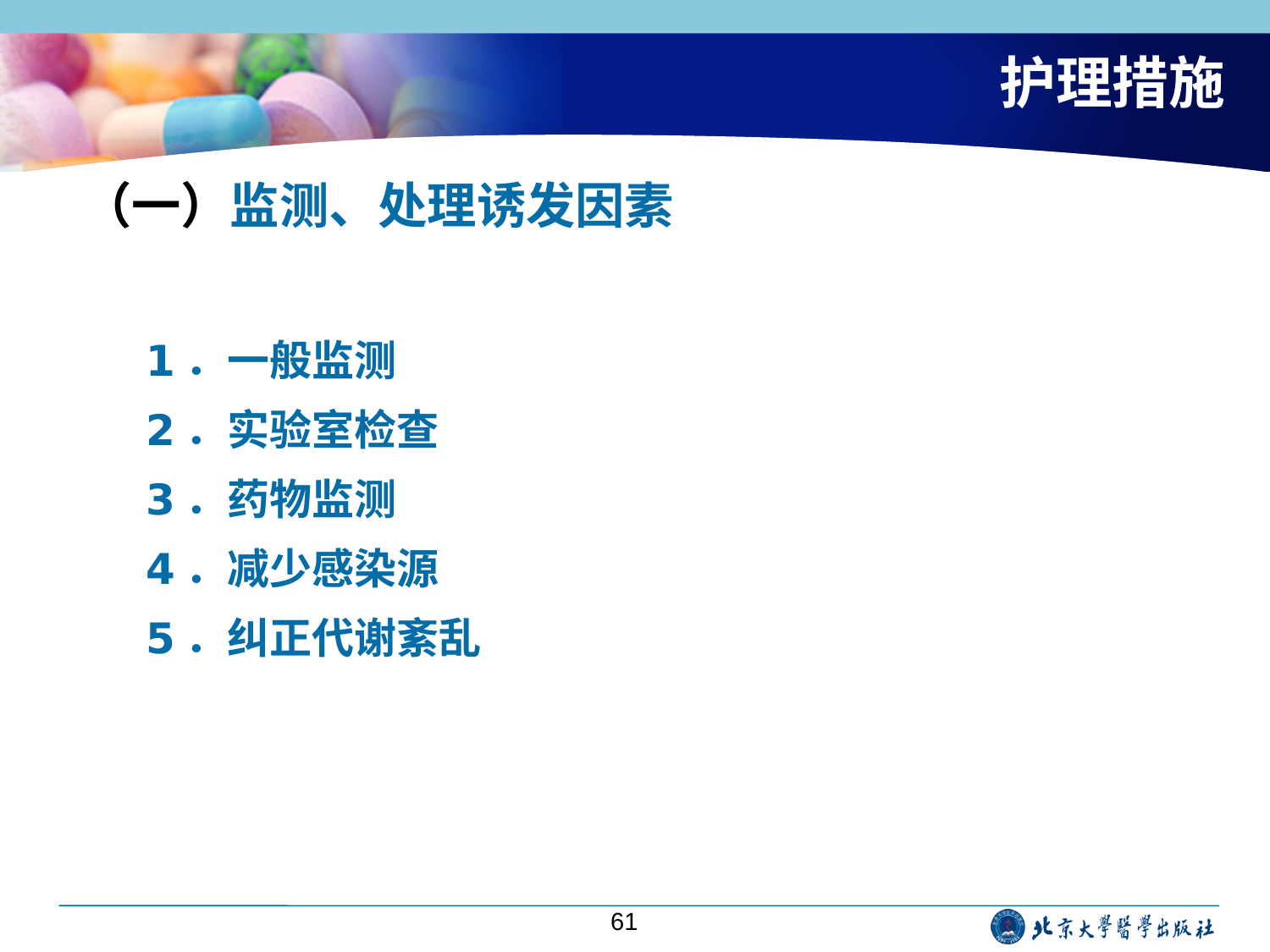

# 护理措施
（一）监测、处理诱发因素

1．一般监测
2．实验室检查
3．药物监测
4．减少感染源
5．纠正代谢紊乱

61